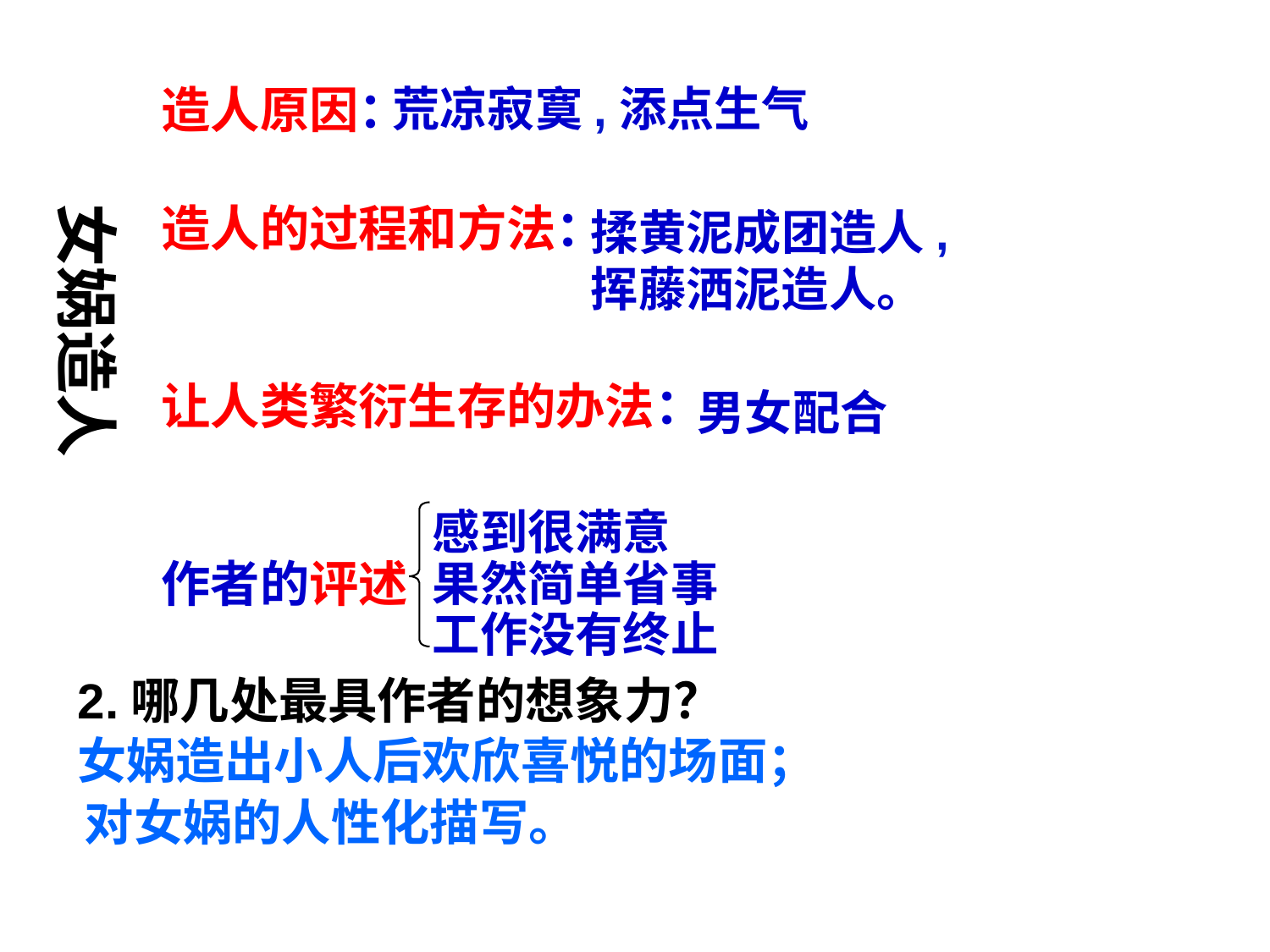

造人原因：

造人的过程和方法：

让人类繁衍生存的办法：

作者的评述
荒凉寂寞,添点生气
女娲造人
揉黄泥成团造人,
挥藤洒泥造人。
男女配合

感到很满意
果然简单省事
工作没有终止
2.哪几处最具作者的想象力？
女娲造出小人后欢欣喜悦的场面；
对女娲的人性化描写。